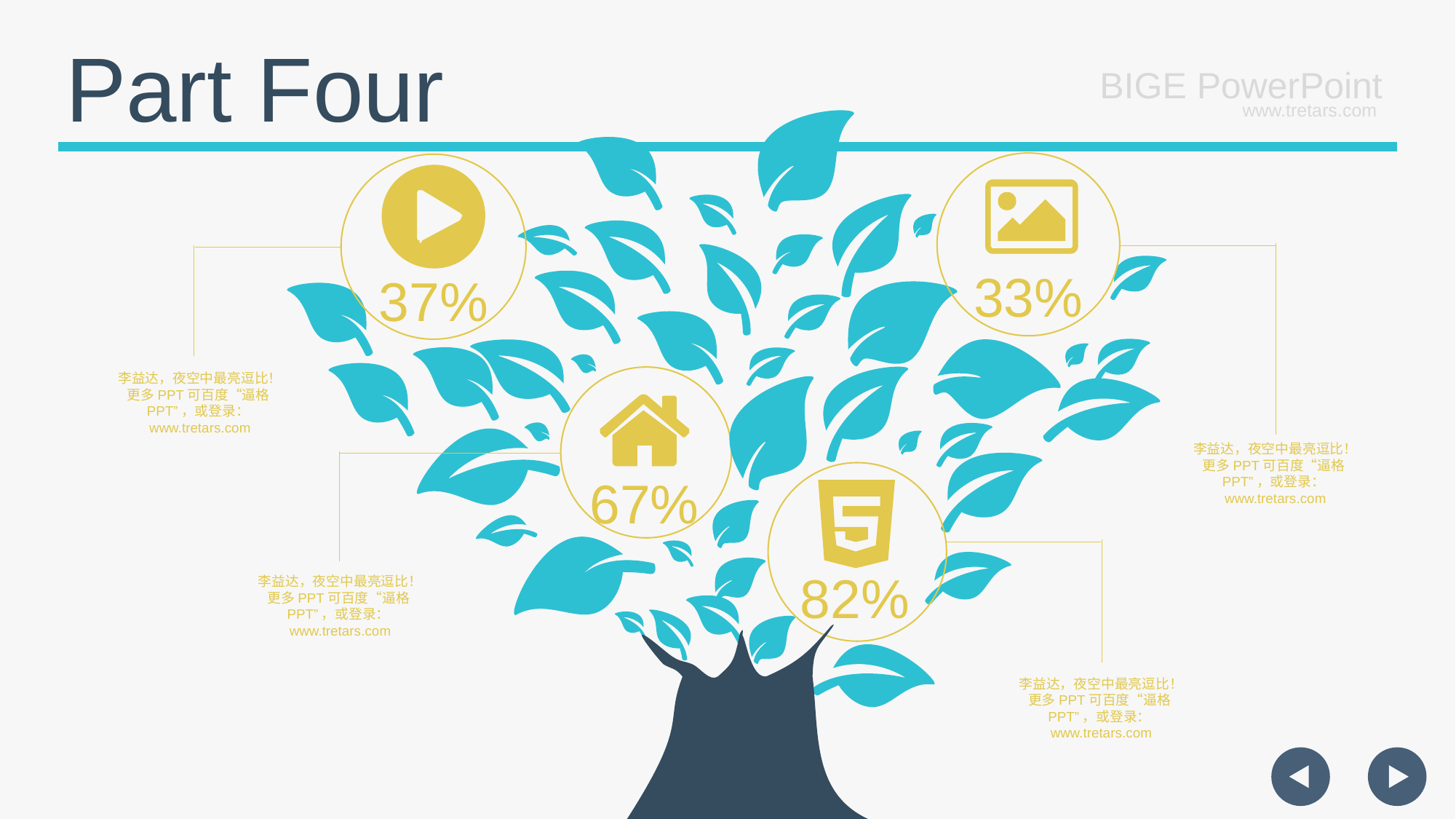

Part Four
BIGE PowerPoint
www.tretars.com

33%
37%

李益达，夜空中最亮逗比！更多PPT可百度“逼格PPT”，或登录：www.tretars.com

李益达，夜空中最亮逗比！更多PPT可百度“逼格PPT”，或登录：www.tretars.com

67%

82%
李益达，夜空中最亮逗比！更多PPT可百度“逼格PPT”，或登录：www.tretars.com

李益达，夜空中最亮逗比！更多PPT可百度“逼格PPT”，或登录：www.tretars.com